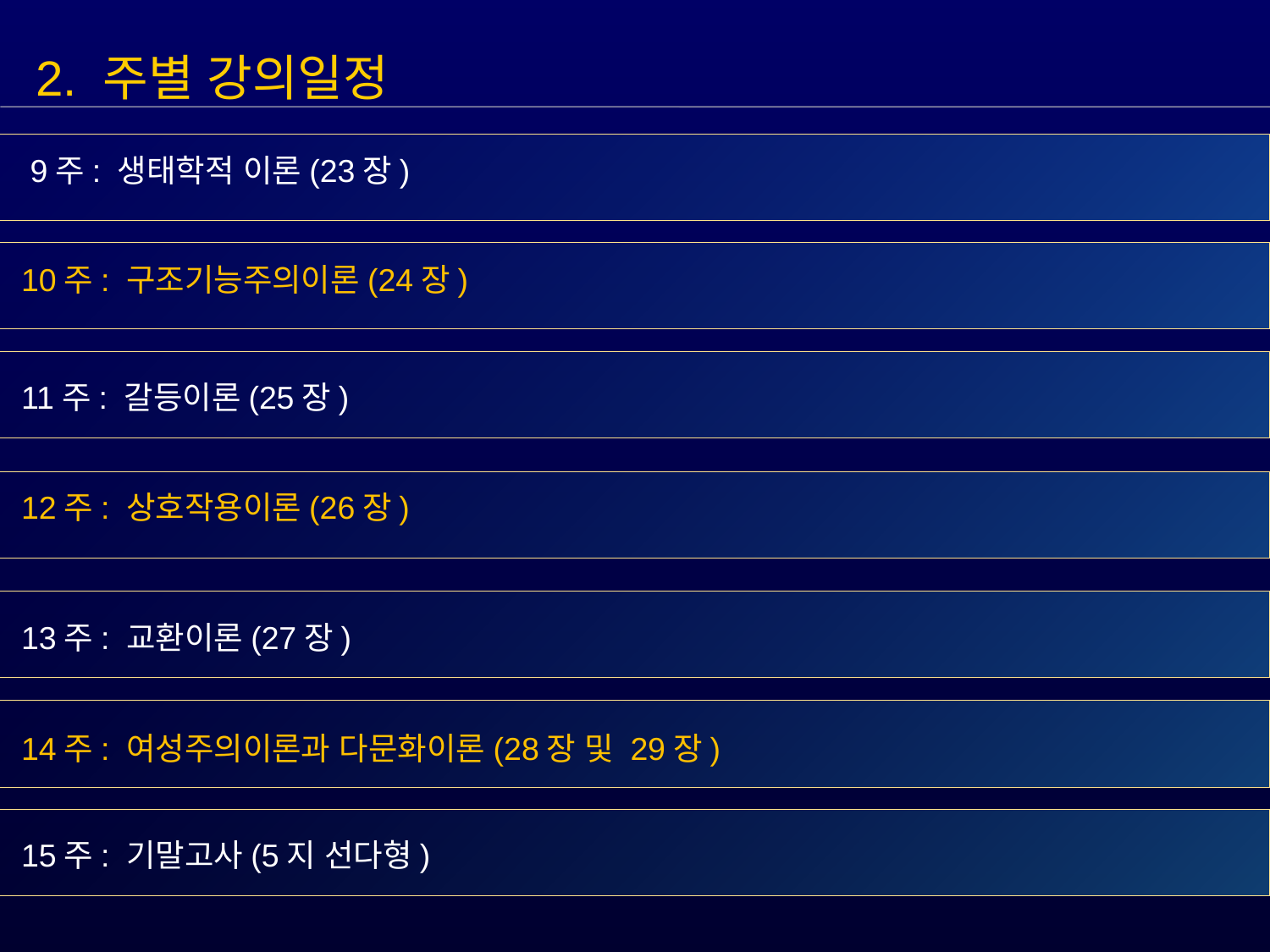

2. 주별 강의일정

  9주: 생태학적 이론(23장)

 10주: 구조기능주의이론(24장)

 11주: 갈등이론(25장)

 12주: 상호작용이론(26장)

 13주: 교환이론(27장)

 14주: 여성주의이론과 다문화이론(28장 및 29장)

 15주: 기말고사(5지 선다형)